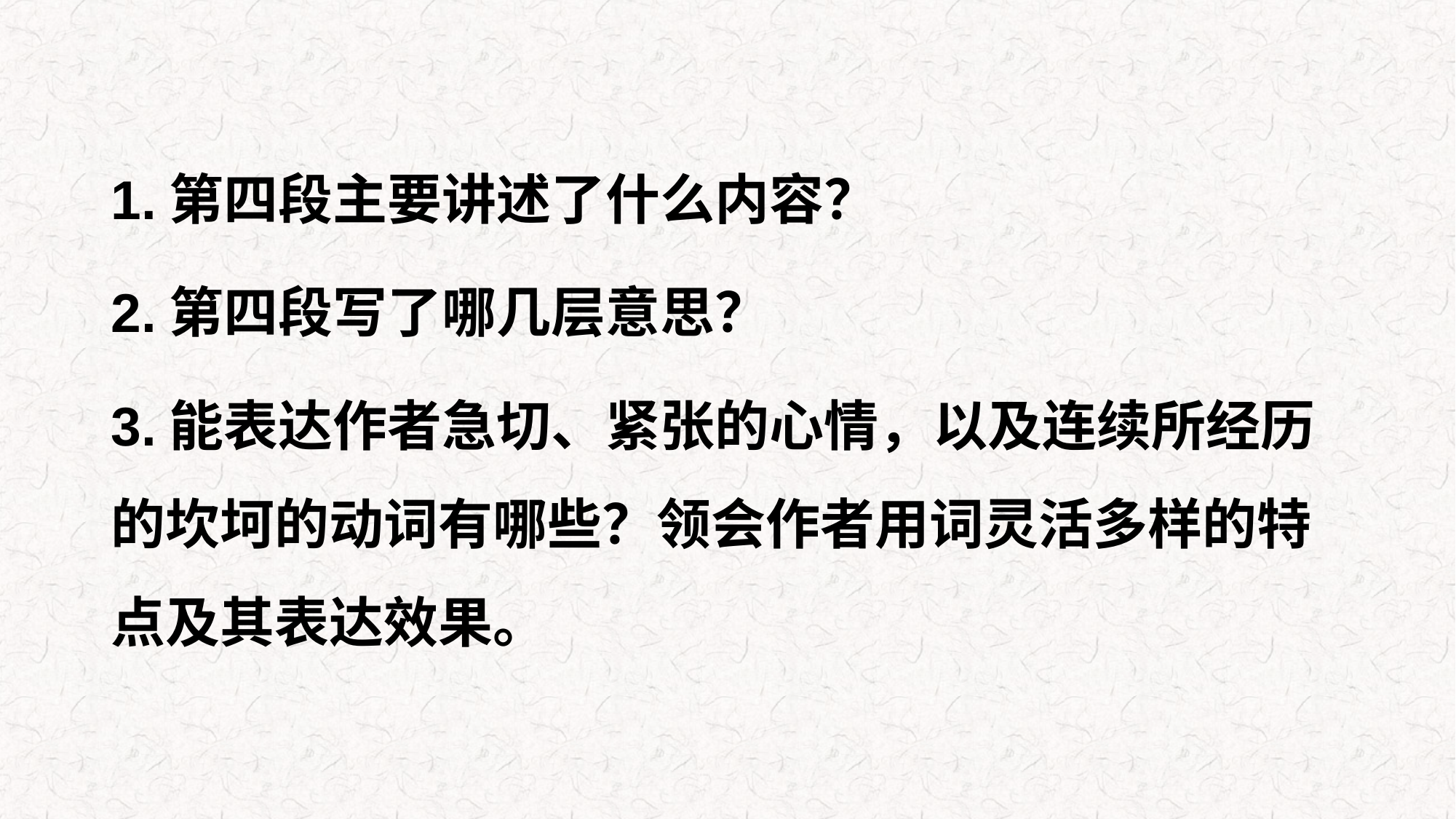

1.第四段主要讲述了什么内容？
2.第四段写了哪几层意思？
3.能表达作者急切、紧张的心情，以及连续所经历的坎坷的动词有哪些？领会作者用词灵活多样的特点及其表达效果。